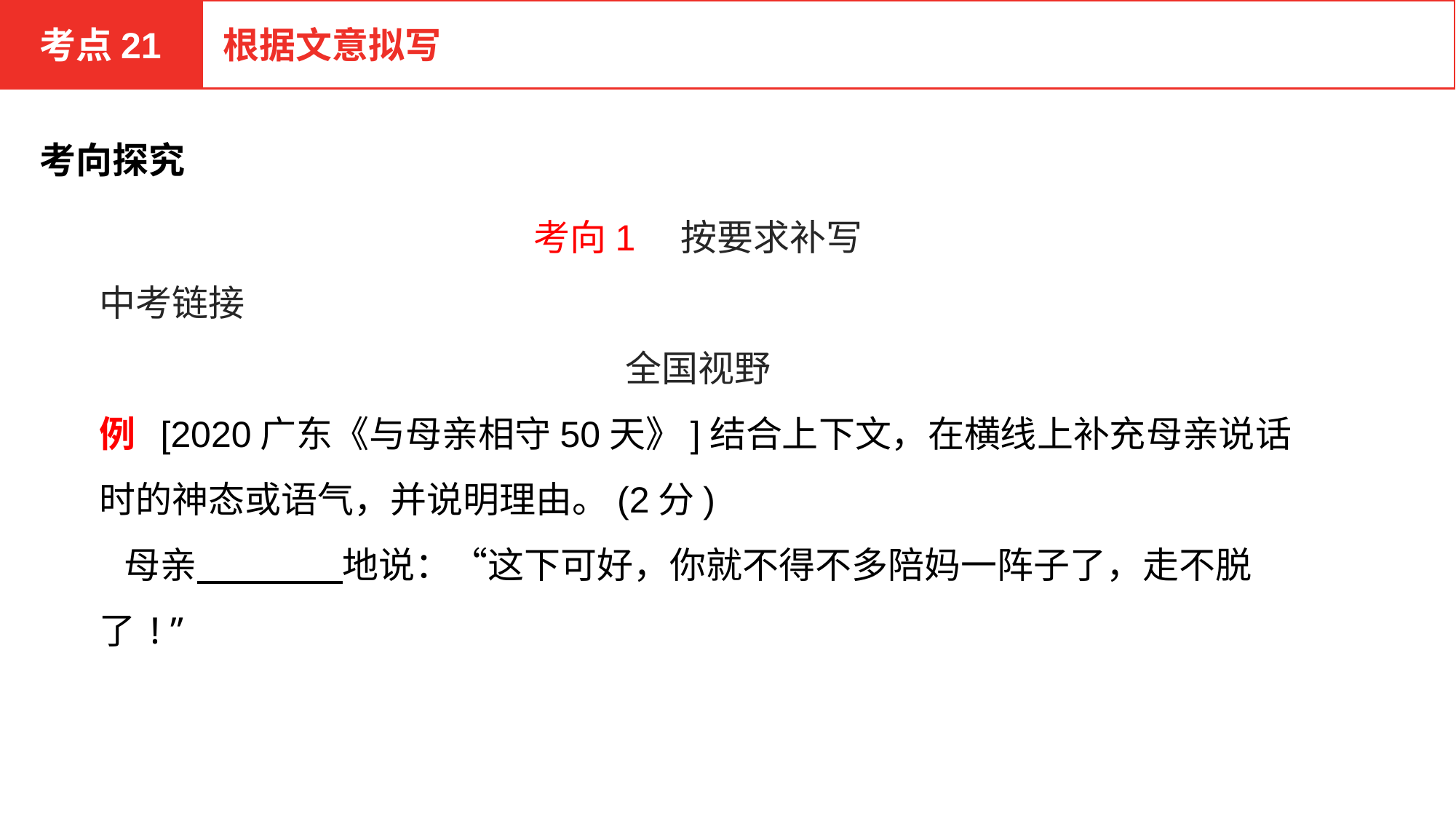

考点21
根据文意拟写
考向探究
考向1　按要求补写
中考链接
全国视野
例  [2020广东《与母亲相守50天》]结合上下文，在横线上补充母亲说话时的神态或语气，并说明理由。(2分)
  母亲　　　　地说：“这下可好，你就不得不多陪妈一阵子了，走不脱了!”